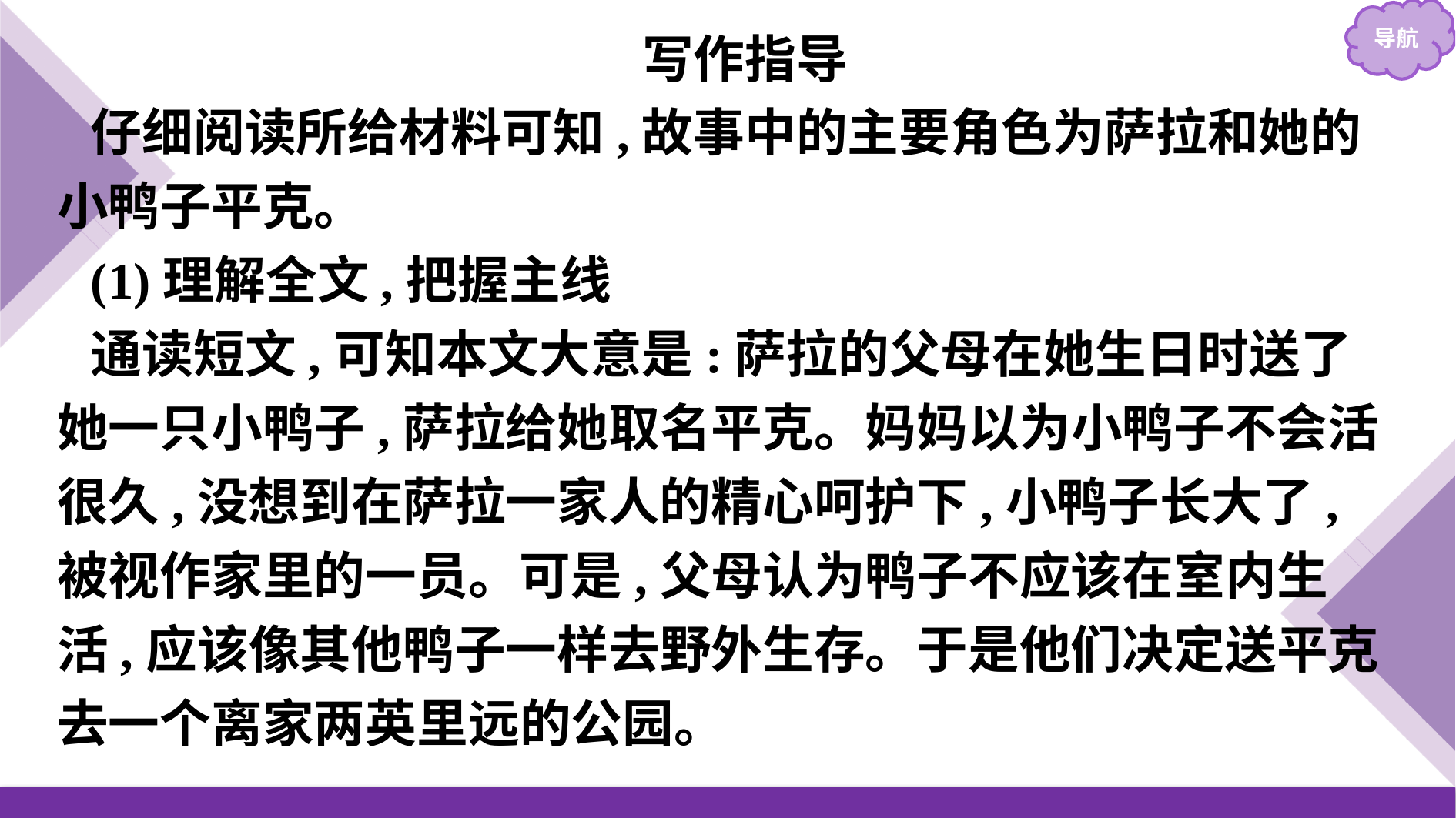

写作指导
仔细阅读所给材料可知,故事中的主要角色为萨拉和她的小鸭子平克。
(1)理解全文,把握主线
通读短文,可知本文大意是:萨拉的父母在她生日时送了她一只小鸭子,萨拉给她取名平克。妈妈以为小鸭子不会活很久,没想到在萨拉一家人的精心呵护下,小鸭子长大了,被视作家里的一员。可是,父母认为鸭子不应该在室内生活,应该像其他鸭子一样去野外生存。于是他们决定送平克去一个离家两英里远的公园。